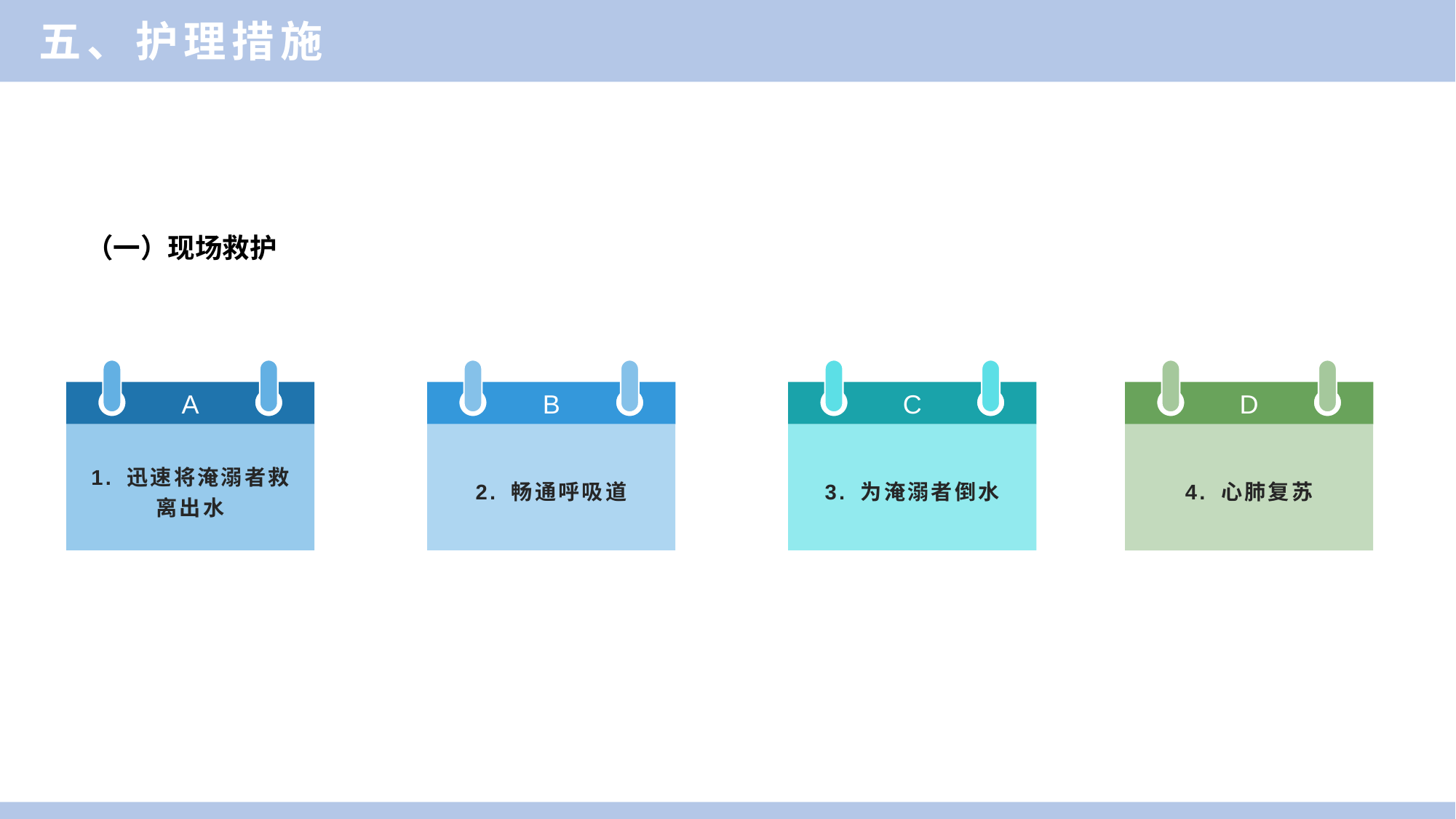

五、护理措施
（一）现场救护

A

1. 迅速将淹溺者救
离出水

B

2. 畅通呼吸道

C

3. 为淹溺者倒水

D

4. 心肺复苏